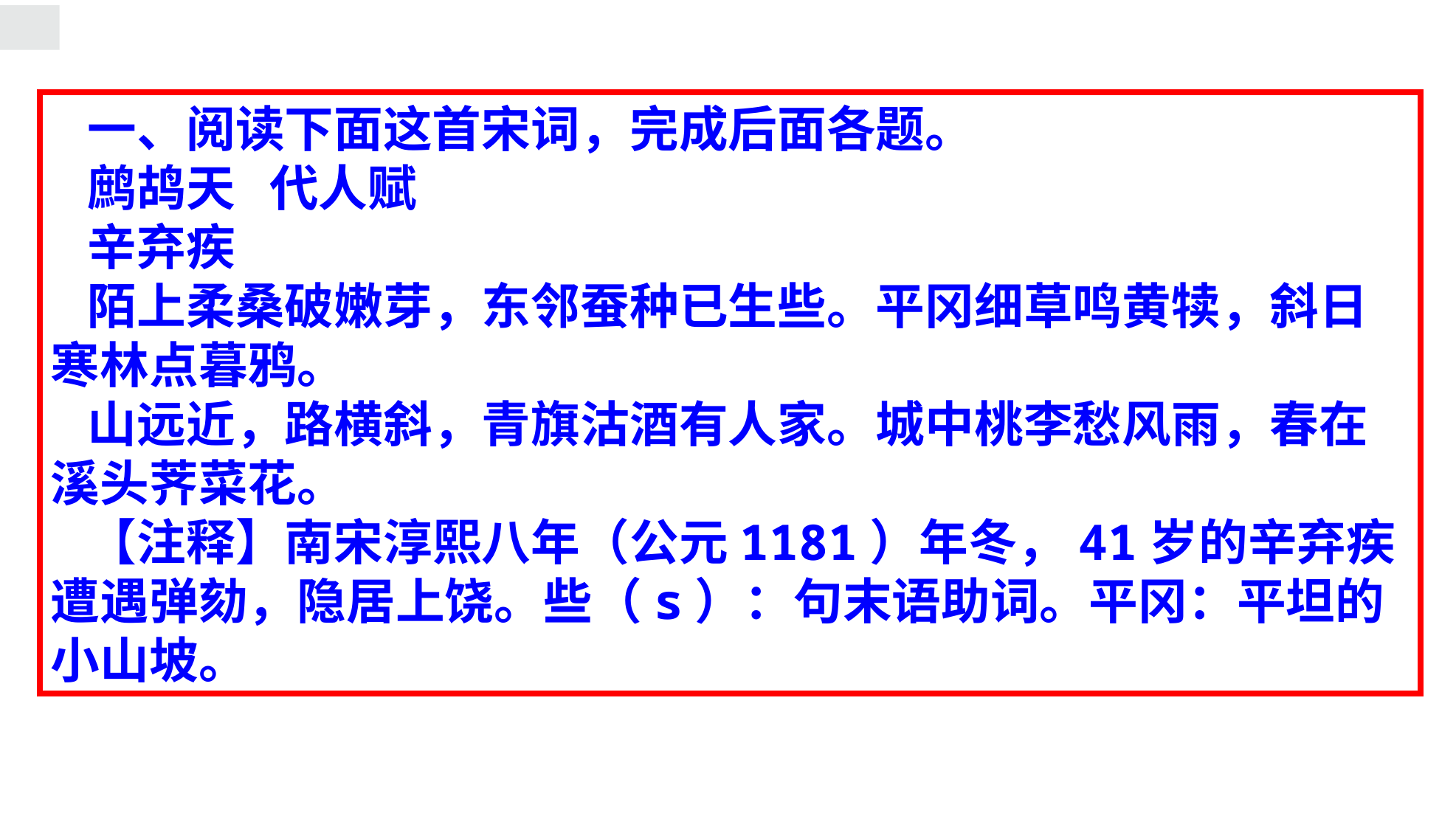

一、阅读下面这首宋词，完成后面各题。
鹧鸪天   代人赋
辛弃疾
陌上柔桑破嫩芽，东邻蚕种已生些。平冈细草鸣黄犊，斜日寒林点暮鸦。
山远近，路横斜，青旗沽酒有人家。城中桃李愁风雨，春在溪头荠菜花。
【注释】南宋淳熙八年（公元1181）年冬，41岁的辛弃疾遭遇弹劾，隐居上饶。些（s）：句末语助词。平冈：平坦的小山坡。